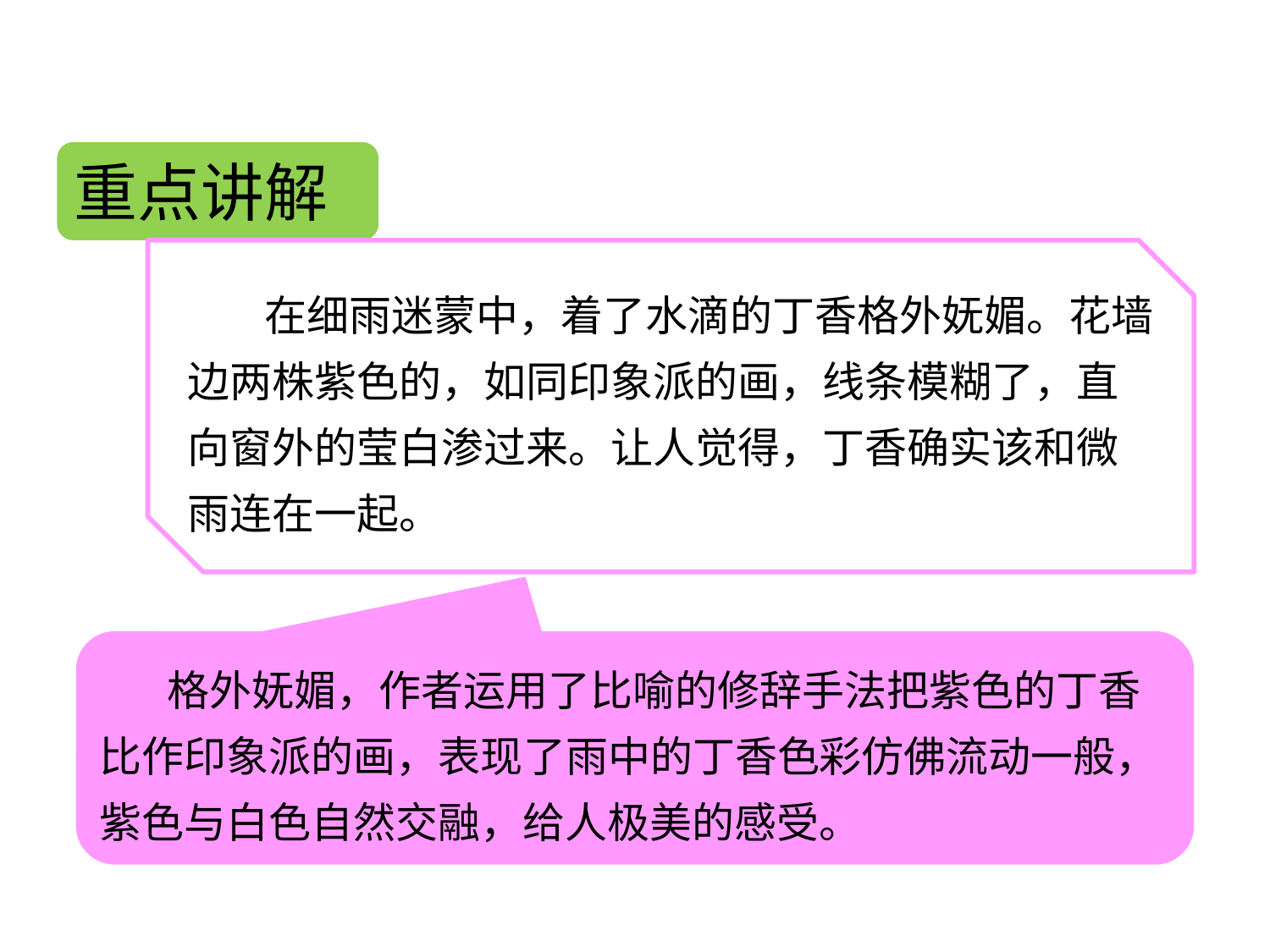

重点讲解
       在细雨迷蒙中，着了水滴的丁香格外妩媚。花墙边两株紫色的，如同印象派的画，线条模糊了，直向窗外的莹白渗过来。让人觉得，丁香确实该和微雨连在一起。
      格外妩媚，作者运用了比喻的修辞手法把紫色的丁香比作印象派的画，表现了雨中的丁香色彩仿佛流动一般，紫色与白色自然交融，给人极美的感受。